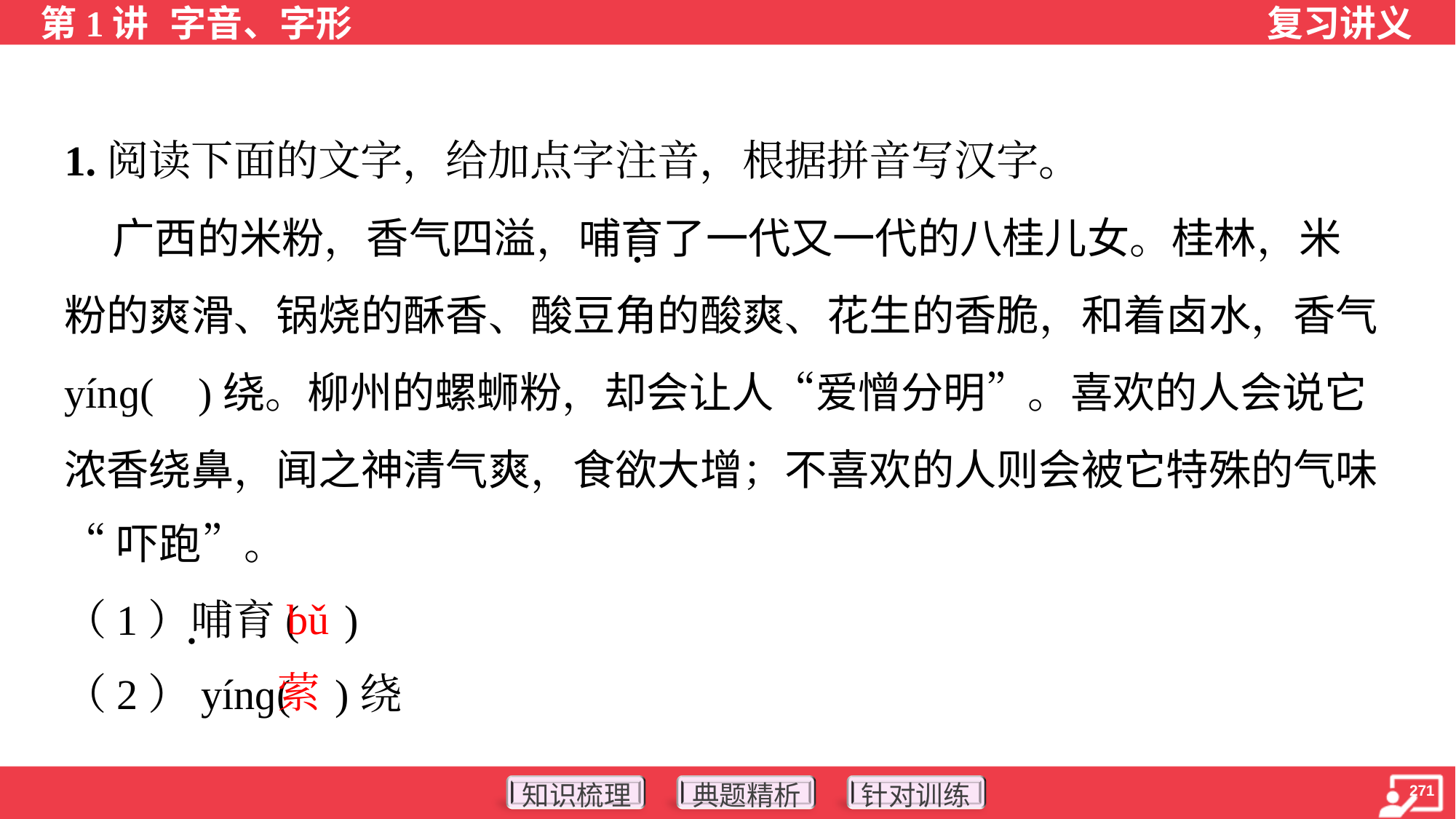

1.阅读下面的文字，给加点字注音，根据拼音写汉字。
    广西的米粉，香气四溢，哺育了一代又一代的八桂儿女。桂林，米
粉的爽滑、锅烧的酥香、酸豆角的酸爽、花生的香脆，和着卤水，香气
yínɡ(    )绕。柳州的螺蛳粉，却会让人“爱憎分明”。喜欢的人会说它
浓香绕鼻，闻之神清气爽，食欲大增；不喜欢的人则会被它特殊的气味
“吓跑”。

（1）哺育(    )
（2）yínɡ(    )绕
bǔ

萦